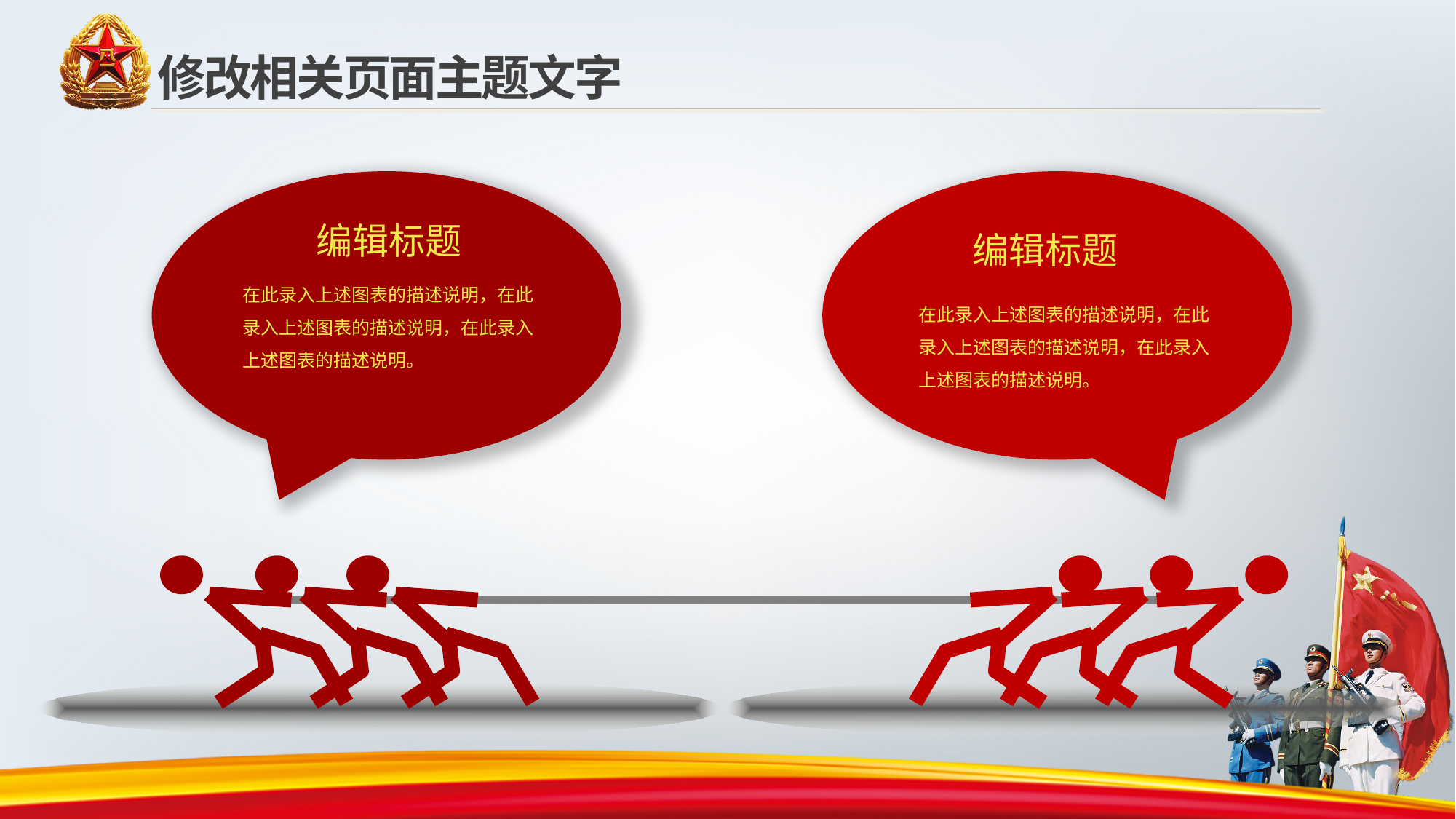

修改相关页面主题文字

编辑标题
在此录入上述图表的描述说明，在此录入上述图表的描述说明，在此录入上述图表的描述说明。

编辑标题
在此录入上述图表的描述说明，在此录入上述图表的描述说明，在此录入上述图表的描述说明。